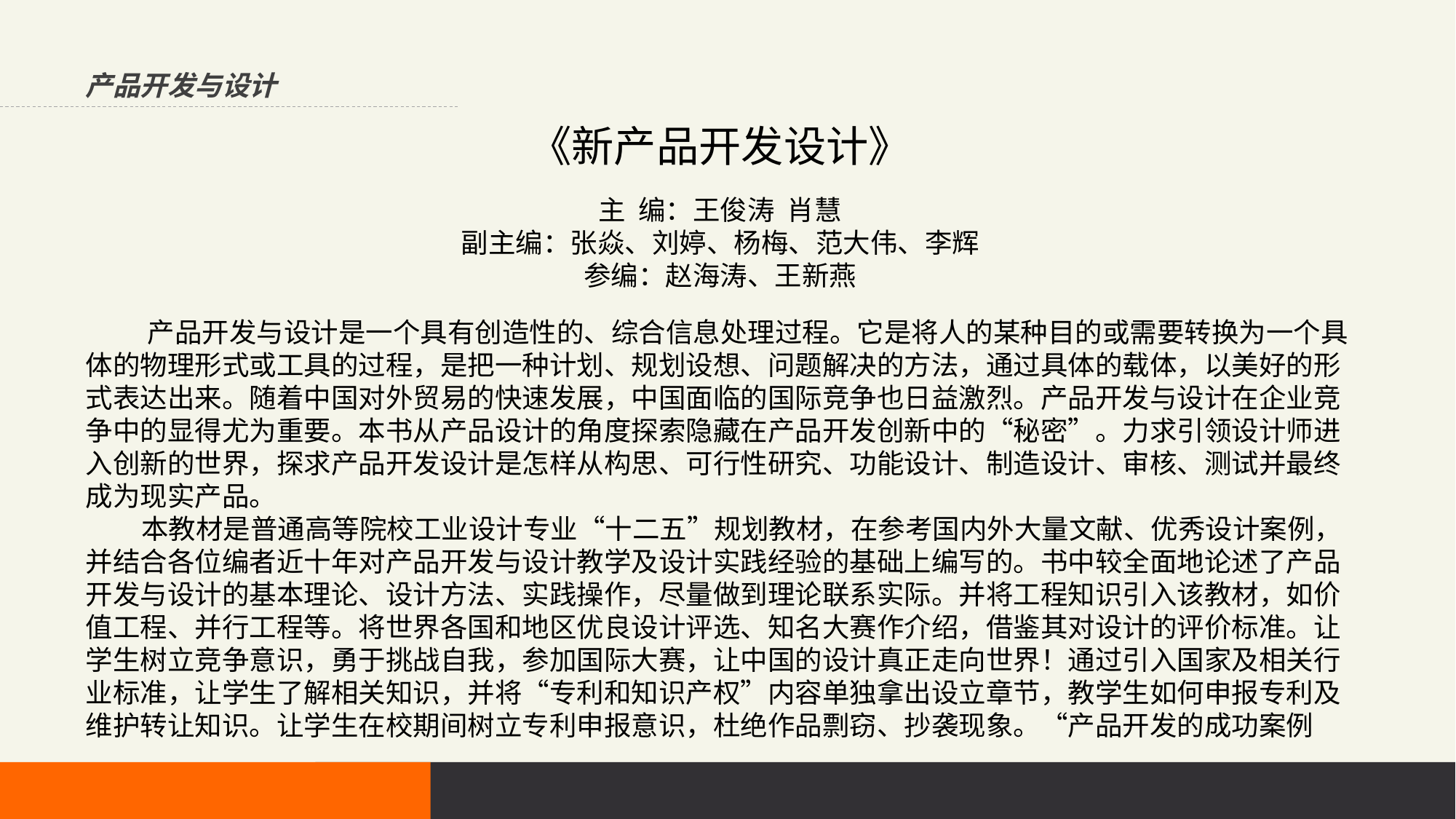

产品开发与设计
《新产品开发设计》
主  编：王俊涛  肖慧
副主编：张焱、刘婷、杨梅、范大伟、李辉
参编：赵海涛、王新燕
         产品开发与设计是一个具有创造性的、综合信息处理过程。它是将人的某种目的或需要转换为一个具体的物理形式或工具的过程，是把一种计划、规划设想、问题解决的方法，通过具体的载体，以美好的形式表达出来。随着中国对外贸易的快速发展，中国面临的国际竞争也日益激烈。产品开发与设计在企业竞争中的显得尤为重要。本书从产品设计的角度探索隐藏在产品开发创新中的“秘密”。力求引领设计师进入创新的世界，探求产品开发设计是怎样从构思、可行性研究、功能设计、制造设计、审核、测试并最终成为现实产品。
        本教材是普通高等院校工业设计专业“十二五”规划教材，在参考国内外大量文献、优秀设计案例，并结合各位编者近十年对产品开发与设计教学及设计实践经验的基础上编写的。书中较全面地论述了产品开发与设计的基本理论、设计方法、实践操作，尽量做到理论联系实际。并将工程知识引入该教材，如价值工程、并行工程等。将世界各国和地区优良设计评选、知名大赛作介绍，借鉴其对设计的评价标准。让学生树立竞争意识，勇于挑战自我，参加国际大赛，让中国的设计真正走向世界！通过引入国家及相关行业标准，让学生了解相关知识，并将“专利和知识产权”内容单独拿出设立章节，教学生如何申报专利及维护转让知识。让学生在校期间树立专利申报意识，杜绝作品剽窃、抄袭现象。“产品开发的成功案例